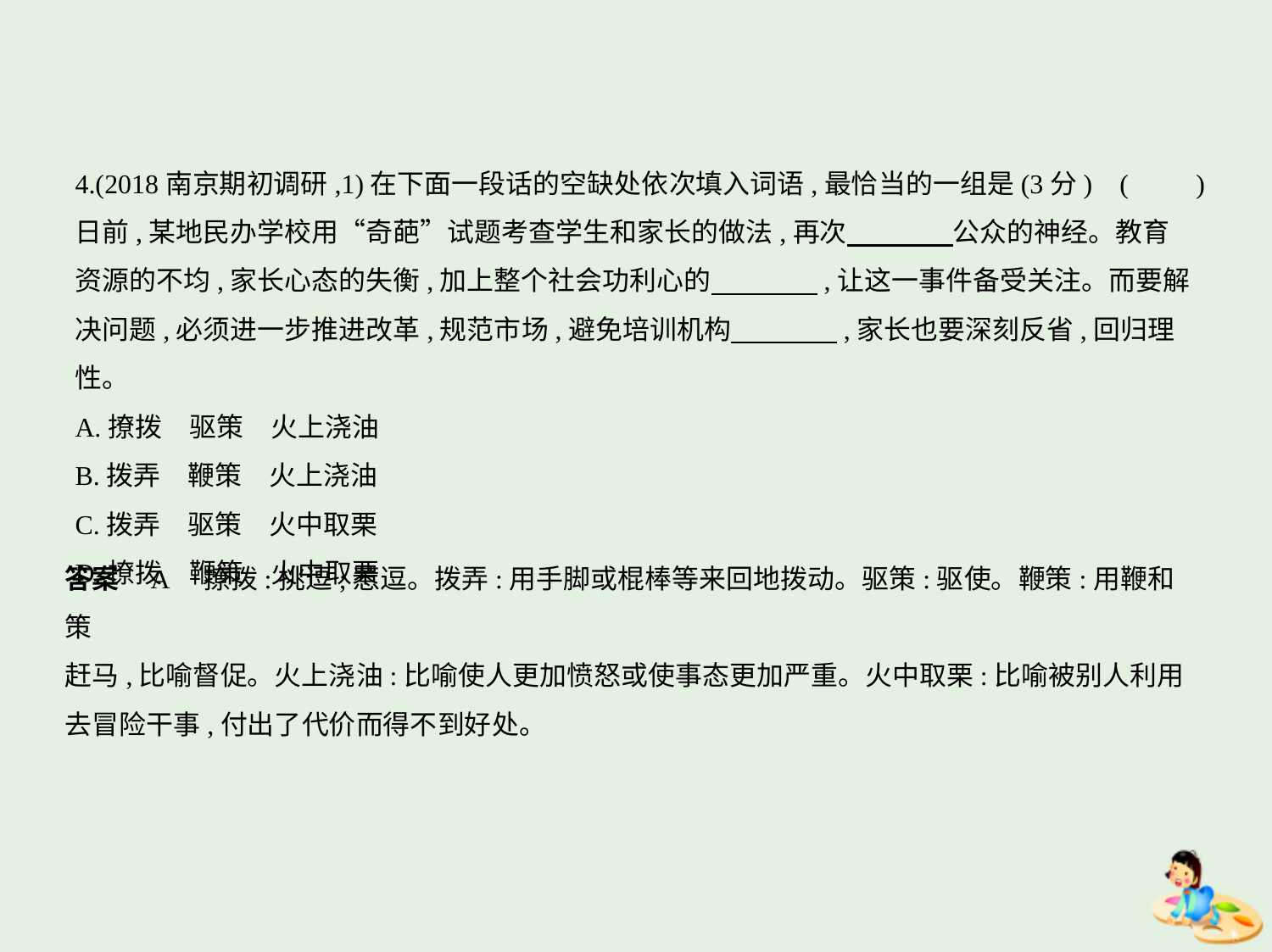

4.(2018南京期初调研,1)在下面一段话的空缺处依次填入词语,最恰当的一组是(3分) (　　)
日前,某地民办学校用“奇葩”试题考查学生和家长的做法,再次　　　    公众的神经。教育
资源的不均,家长心态的失衡,加上整个社会功利心的　　　    ,让这一事件备受关注。而要解
决问题,必须进一步推进改革,规范市场,避免培训机构　　　    ,家长也要深刻反省,回归理性。
A.撩拨　驱策　火上浇油
B.拨弄　鞭策　火上浇油
C.拨弄　驱策　火中取栗
D.撩拨　鞭策　火中取栗
答案    A　撩拨:挑逗;惹逗。拨弄:用手脚或棍棒等来回地拨动。驱策:驱使。鞭策:用鞭和策
赶马,比喻督促。火上浇油:比喻使人更加愤怒或使事态更加严重。火中取栗:比喻被别人利用
去冒险干事,付出了代价而得不到好处。